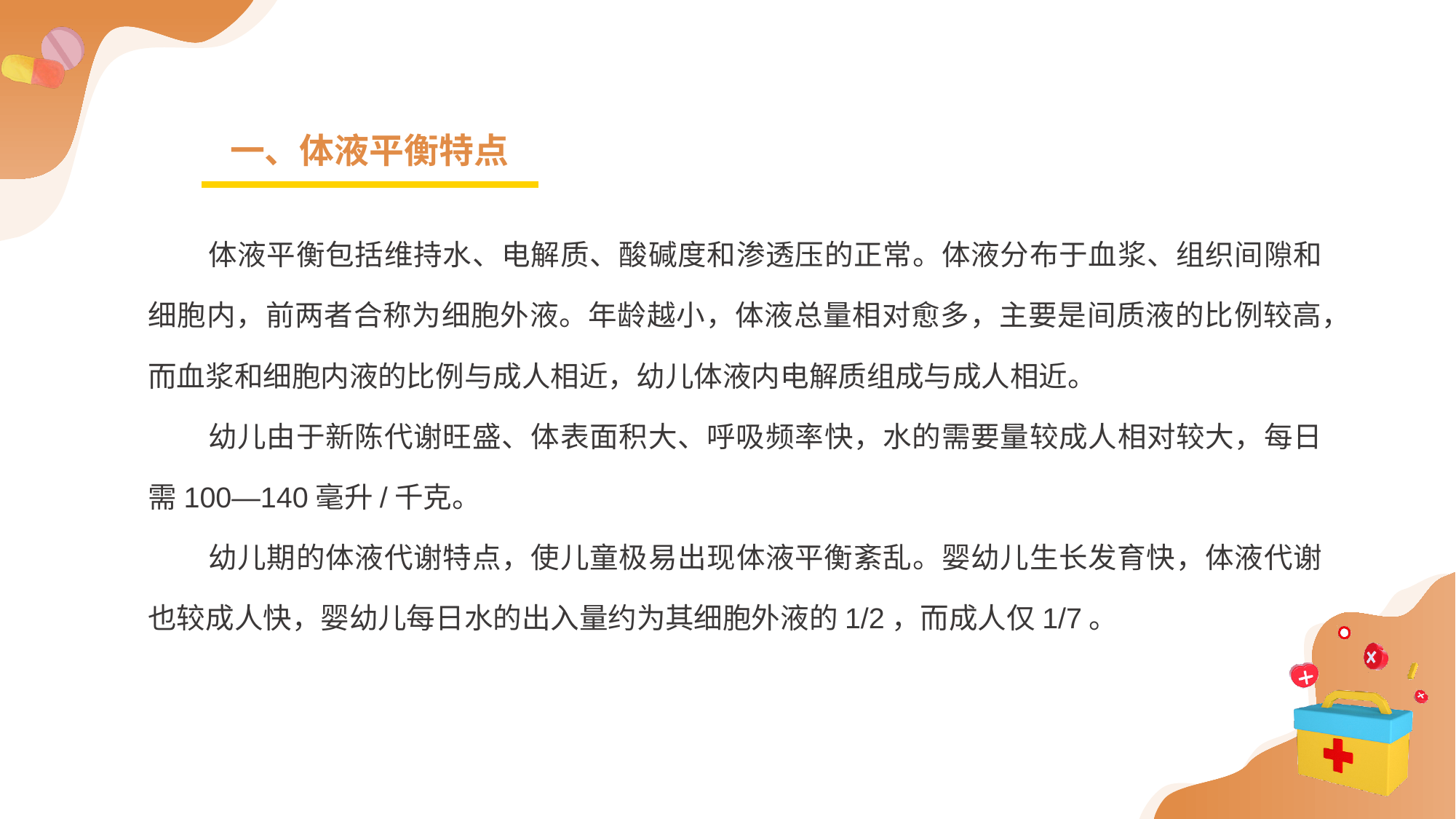

一、体液平衡特点
体液平衡包括维持水、电解质、酸碱度和渗透压的正常。体液分布于血浆、组织间隙和细胞内，前两者合称为细胞外液。年龄越小，体液总量相对愈多，主要是间质液的比例较高，而血浆和细胞内液的比例与成人相近，幼儿体液内电解质组成与成人相近。
幼儿由于新陈代谢旺盛、体表面积大、呼吸频率快，水的需要量较成人相对较大，每日需100—140毫升/千克。
幼儿期的体液代谢特点，使儿童极易出现体液平衡紊乱。婴幼儿生长发育快，体液代谢也较成人快，婴幼儿每日水的出入量约为其细胞外液的1/2，而成人仅1/7。